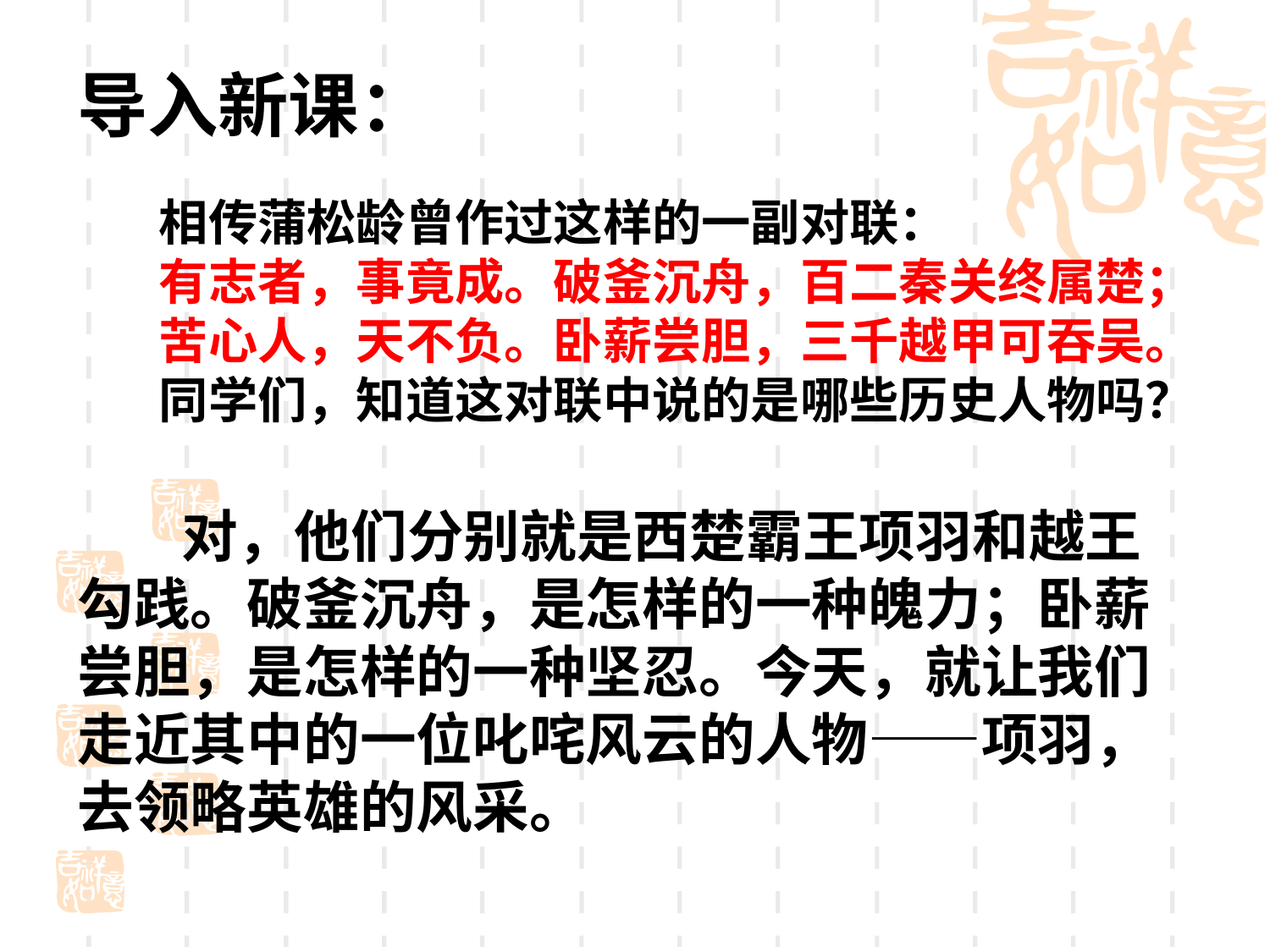

导入新课：

        相传蒲松龄曾作过这样的一副对联：
        有志者，事竟成。破釜沉舟，百二秦关终属楚；
        苦心人，天不负。卧薪尝胆，三千越甲可吞吴。
        同学们，知道这对联中说的是哪些历史人物吗？
       对，他们分别就是西楚霸王项羽和越王勾践。破釜沉舟，是怎样的一种魄力；卧薪尝胆，是怎样的一种坚忍。今天，就让我们走近其中的一位叱咤风云的人物——项羽，去领略英雄的风采。